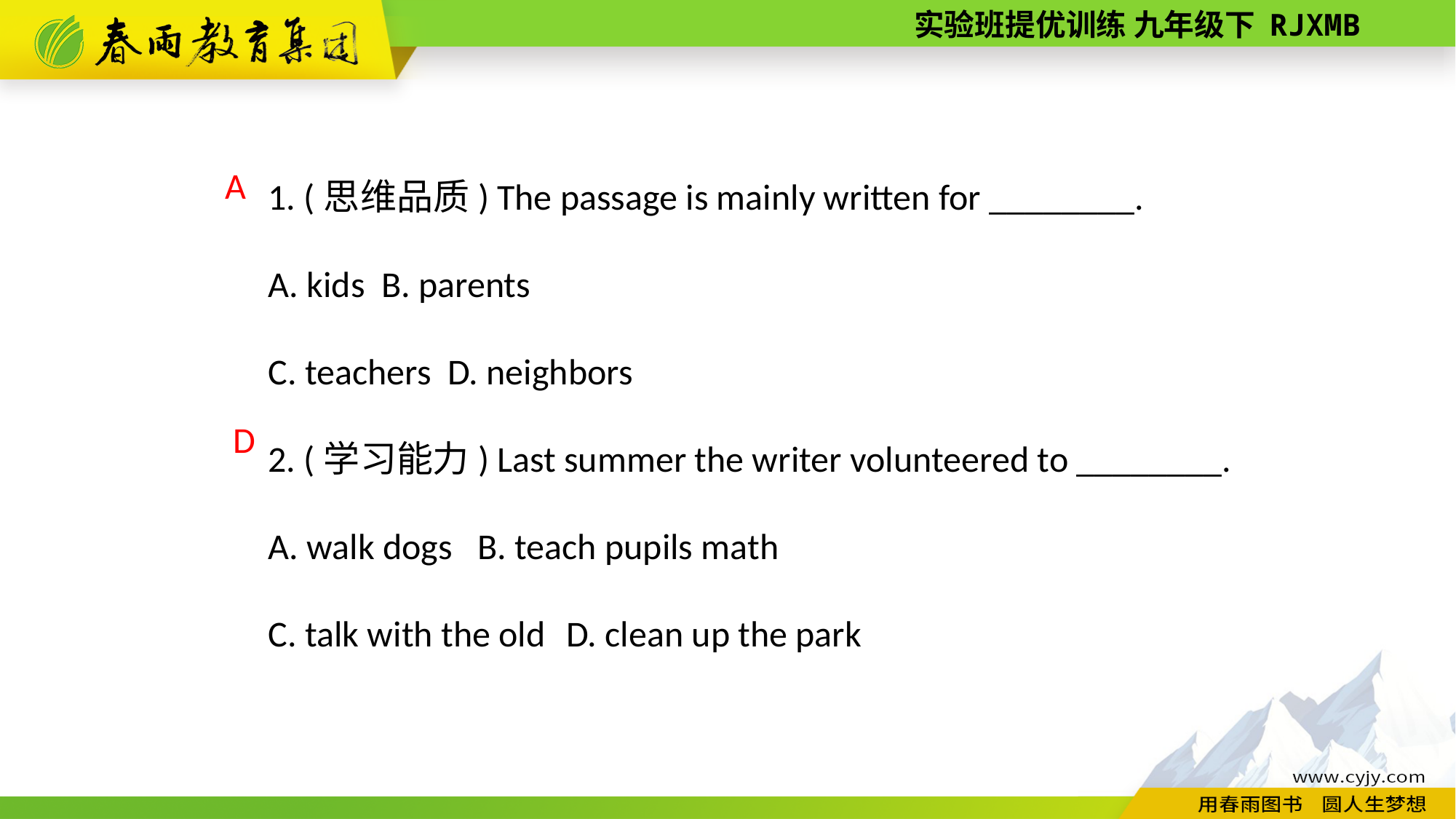

1. (思维品质) The passage is mainly written for ________.
A. kids  B. parents
C. teachers  D. neighbors
2. (学习能力) Last summer the writer volunteered to ________.
A. walk dogs    B. teach pupils math
C. talk with the old   D. clean up the park
A
 D